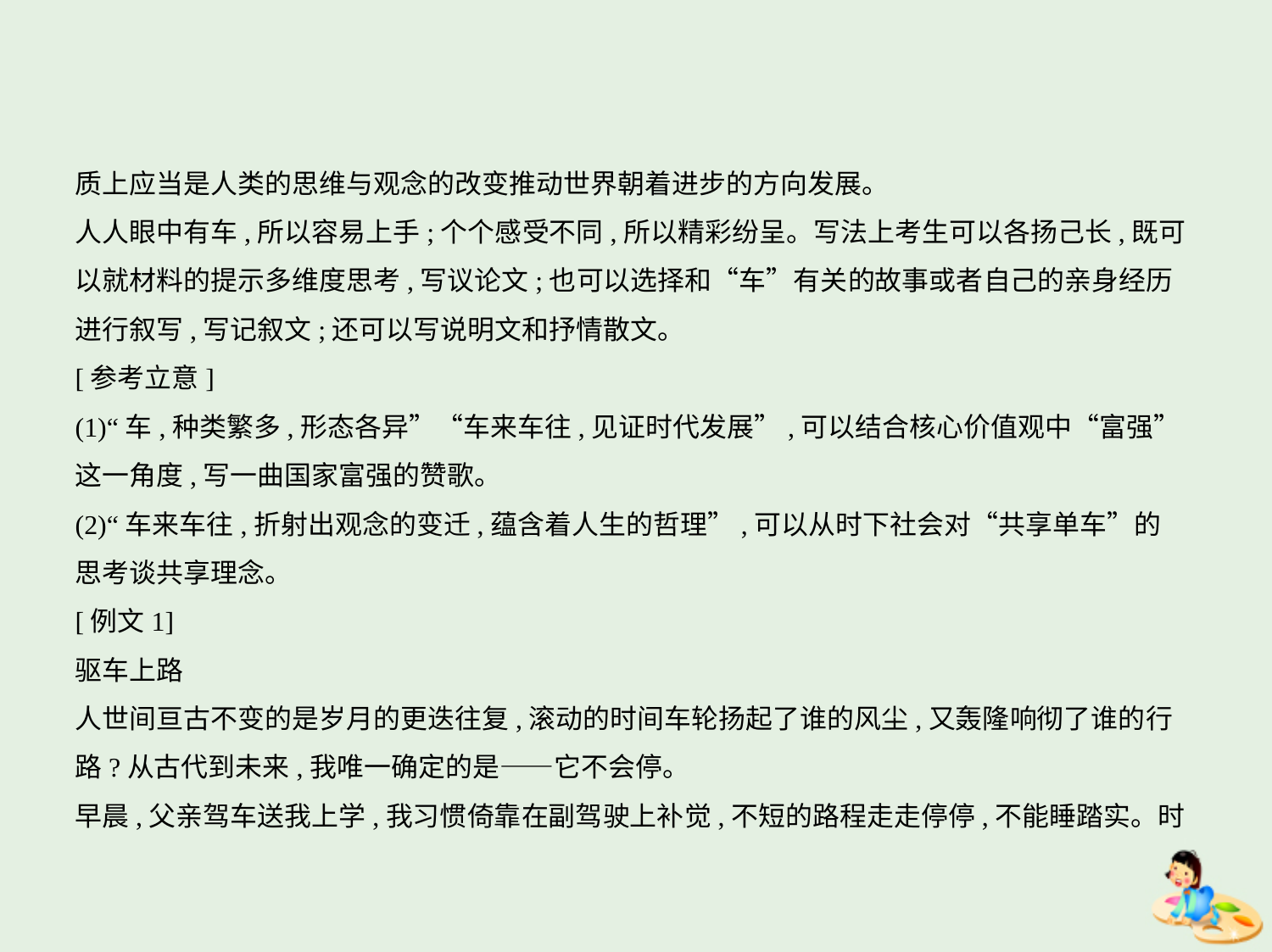

质上应当是人类的思维与观念的改变推动世界朝着进步的方向发展。
人人眼中有车,所以容易上手;个个感受不同,所以精彩纷呈。写法上考生可以各扬己长,既可
以就材料的提示多维度思考,写议论文;也可以选择和“车”有关的故事或者自己的亲身经历
进行叙写,写记叙文;还可以写说明文和抒情散文。
[参考立意]
(1)“车,种类繁多,形态各异”“车来车往,见证时代发展”,可以结合核心价值观中“富强”
这一角度,写一曲国家富强的赞歌。
(2)“车来车往,折射出观念的变迁,蕴含着人生的哲理”,可以从时下社会对“共享单车”的
思考谈共享理念。
[例文1]
驱车上路
人世间亘古不变的是岁月的更迭往复,滚动的时间车轮扬起了谁的风尘,又轰隆响彻了谁的行
路?从古代到未来,我唯一确定的是——它不会停。
早晨,父亲驾车送我上学,我习惯倚靠在副驾驶上补觉,不短的路程走走停停,不能睡踏实。时